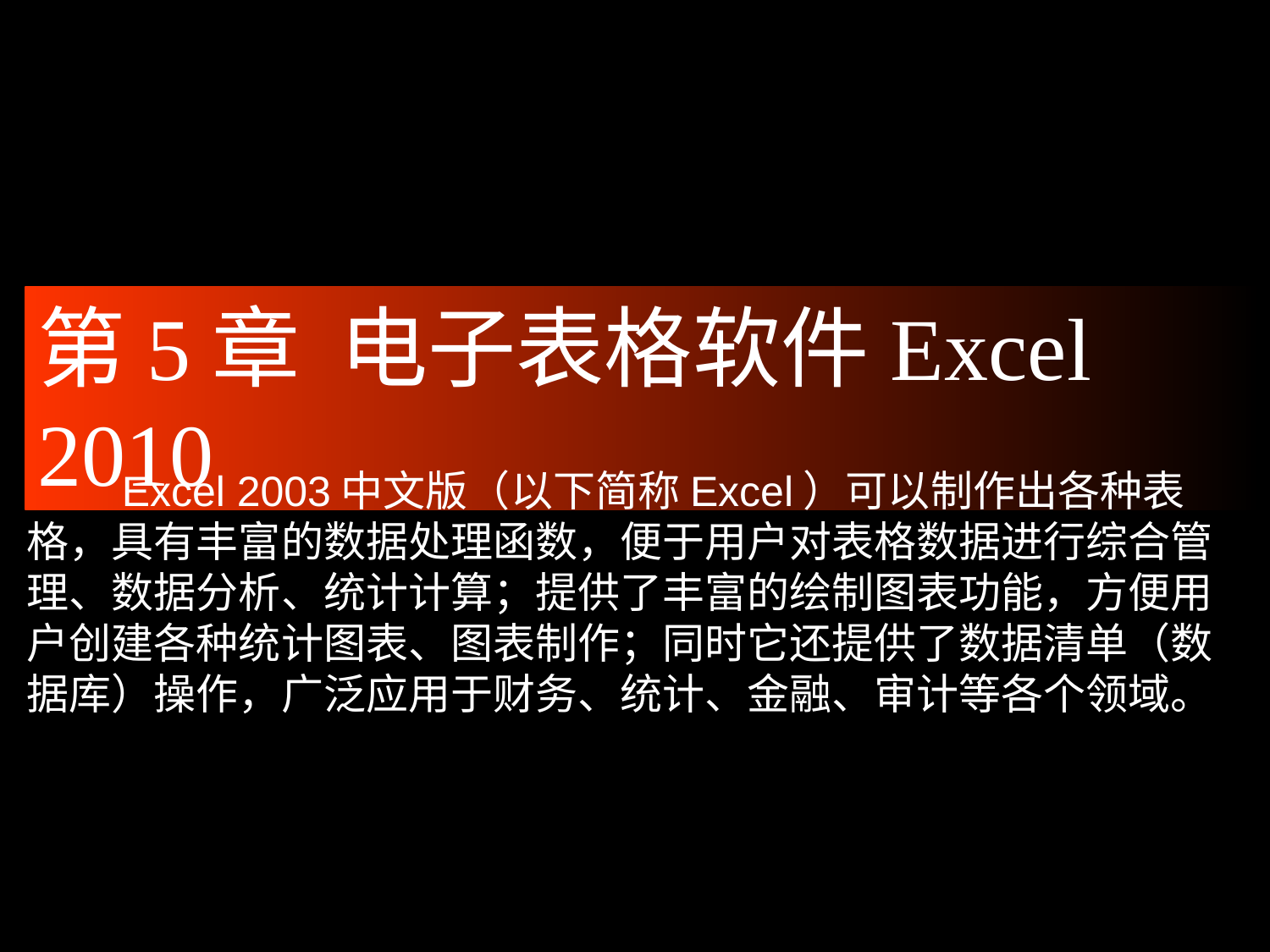

第5章  电子表格软件Excel 2010
        Excel 2003中文版（以下简称Excel）可以制作出各种表格，具有丰富的数据处理函数，便于用户对表格数据进行综合管理、数据分析、统计计算；提供了丰富的绘制图表功能，方便用户创建各种统计图表、图表制作；同时它还提供了数据清单（数据库）操作，广泛应用于财务、统计、金融、审计等各个领域。